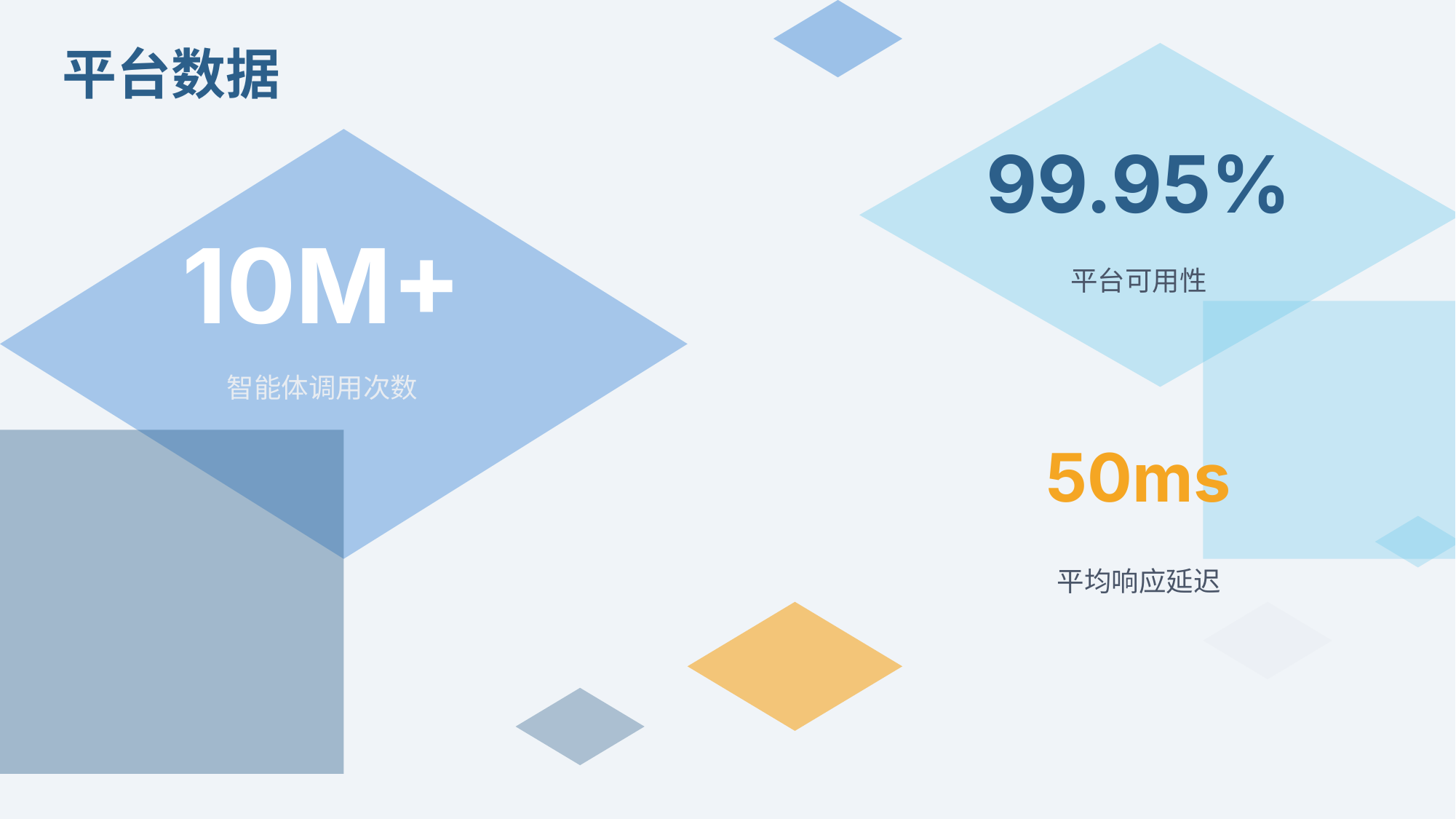

平台数据

99.95%
10M+
平台可用性

智能体调用次数

50ms

平均响应延迟